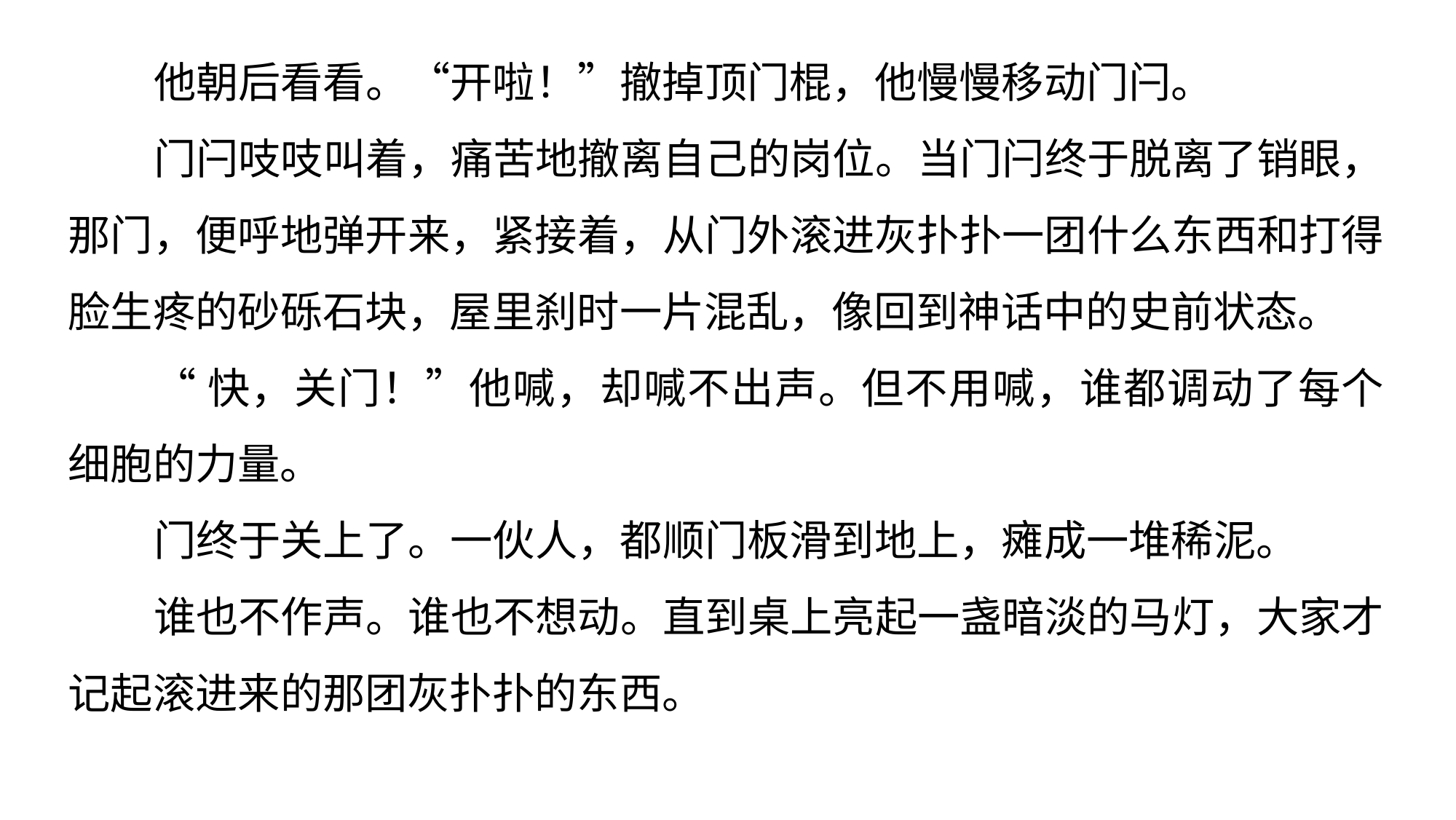

他朝后看看。“开啦！”撤掉顶门棍，他慢慢移动门闩。
门闩吱吱叫着，痛苦地撤离自己的岗位。当门闩终于脱离了销眼，那门，便呼地弹开来，紧接着，从门外滚进灰扑扑一团什么东西和打得脸生疼的砂砾石块，屋里刹时一片混乱，像回到神话中的史前状态。
“快，关门！”他喊，却喊不出声。但不用喊，谁都调动了每个细胞的力量。
门终于关上了。一伙人，都顺门板滑到地上，瘫成一堆稀泥。
谁也不作声。谁也不想动。直到桌上亮起一盏暗淡的马灯，大家才记起滚进来的那团灰扑扑的东西。